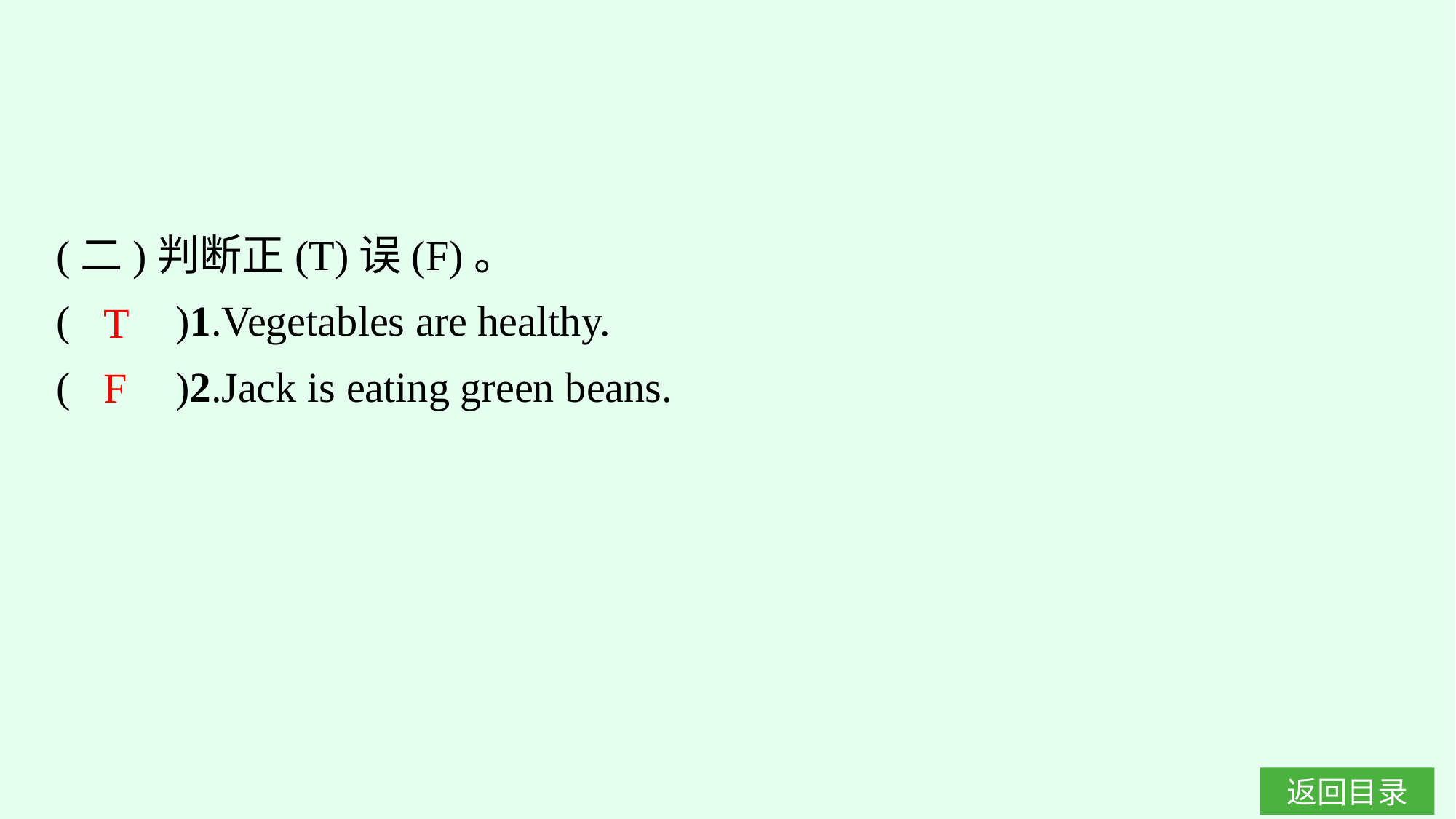

(二)判断正(T)误(F)。
(　　)1.Vegetables are healthy.
(　　)2.Jack is eating green beans.
T
F